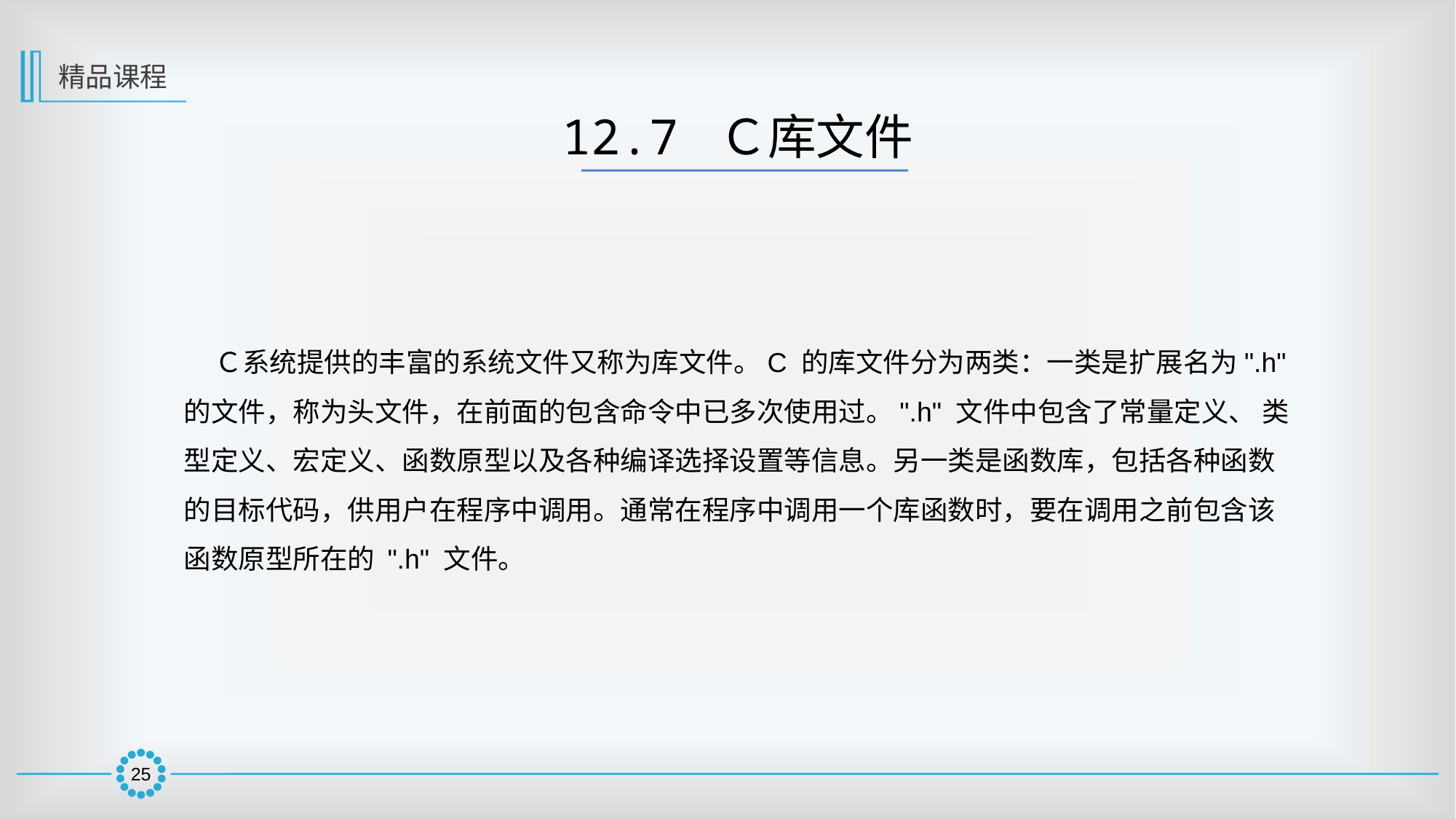

精品课程
12.7 Ｃ库文件

    Ｃ系统提供的丰富的系统文件又称为库文件。C 的库文件分为两类：一类是扩展名为".h" 的文件，称为头文件，在前面的包含命令中已多次使用过。".h" 文件中包含了常量定义、 类型定义、宏定义、函数原型以及各种编译选择设置等信息。另一类是函数库，包括各种函数的目标代码，供用户在程序中调用。通常在程序中调用一个库函数时，要在调用之前包含该函数原型所在的 ".h" 文件。

25